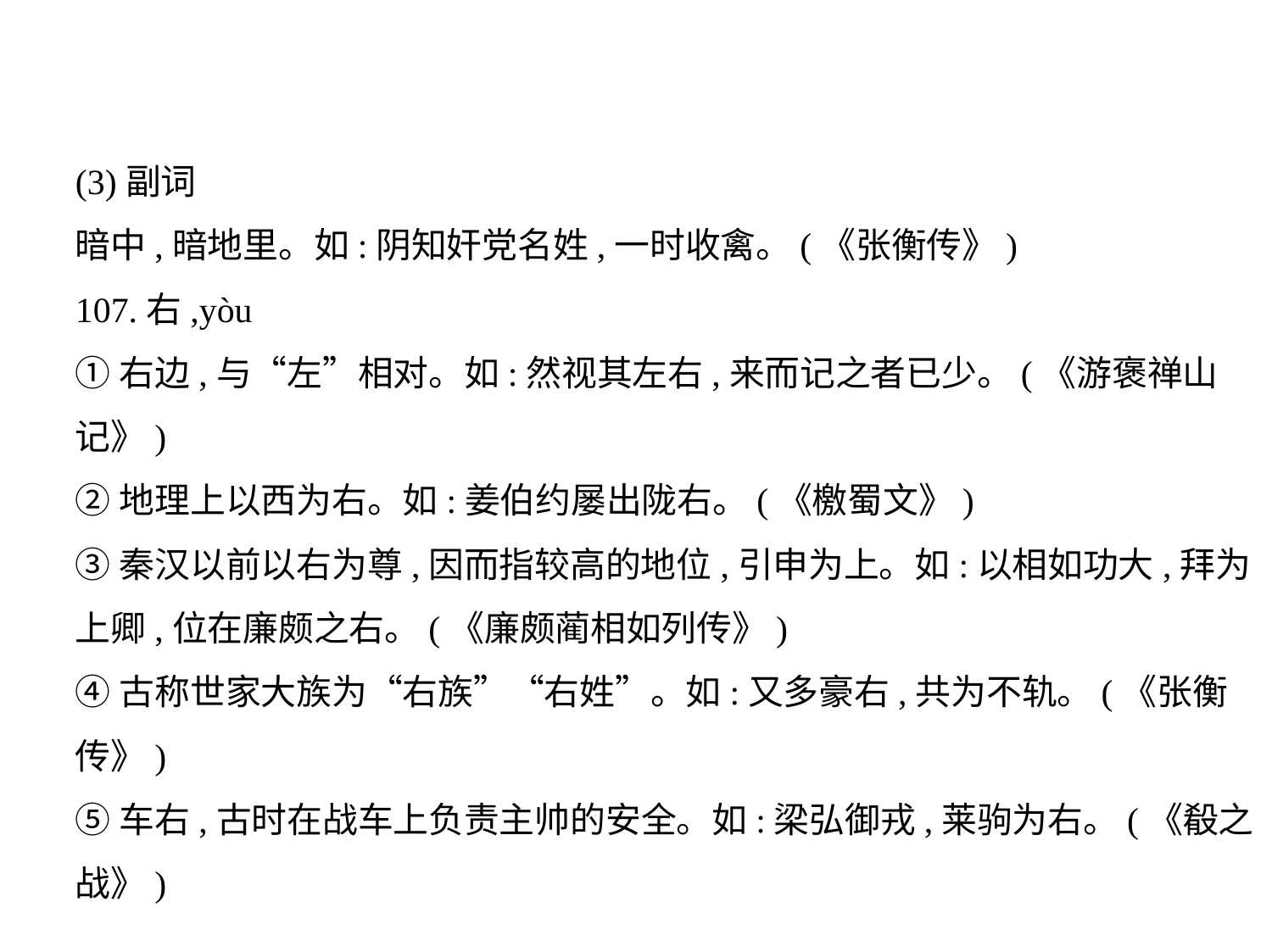

(3)副词
暗中,暗地里。如:阴知奸党名姓,一时收禽。(《张衡传》)
107.右,yòu
①右边,与“左”相对。如:然视其左右,来而记之者已少。(《游褒禅山
记》)
②地理上以西为右。如:姜伯约屡出陇右。(《檄蜀文》)
③秦汉以前以右为尊,因而指较高的地位,引申为上。如:以相如功大,拜为
上卿,位在廉颇之右。(《廉颇蔺相如列传》)
④古称世家大族为“右族”“右姓”。如:又多豪右,共为不轨。(《张衡
传》)
⑤车右,古时在战车上负责主帅的安全。如:梁弘御戎,莱驹为右。(《殽之
战》)